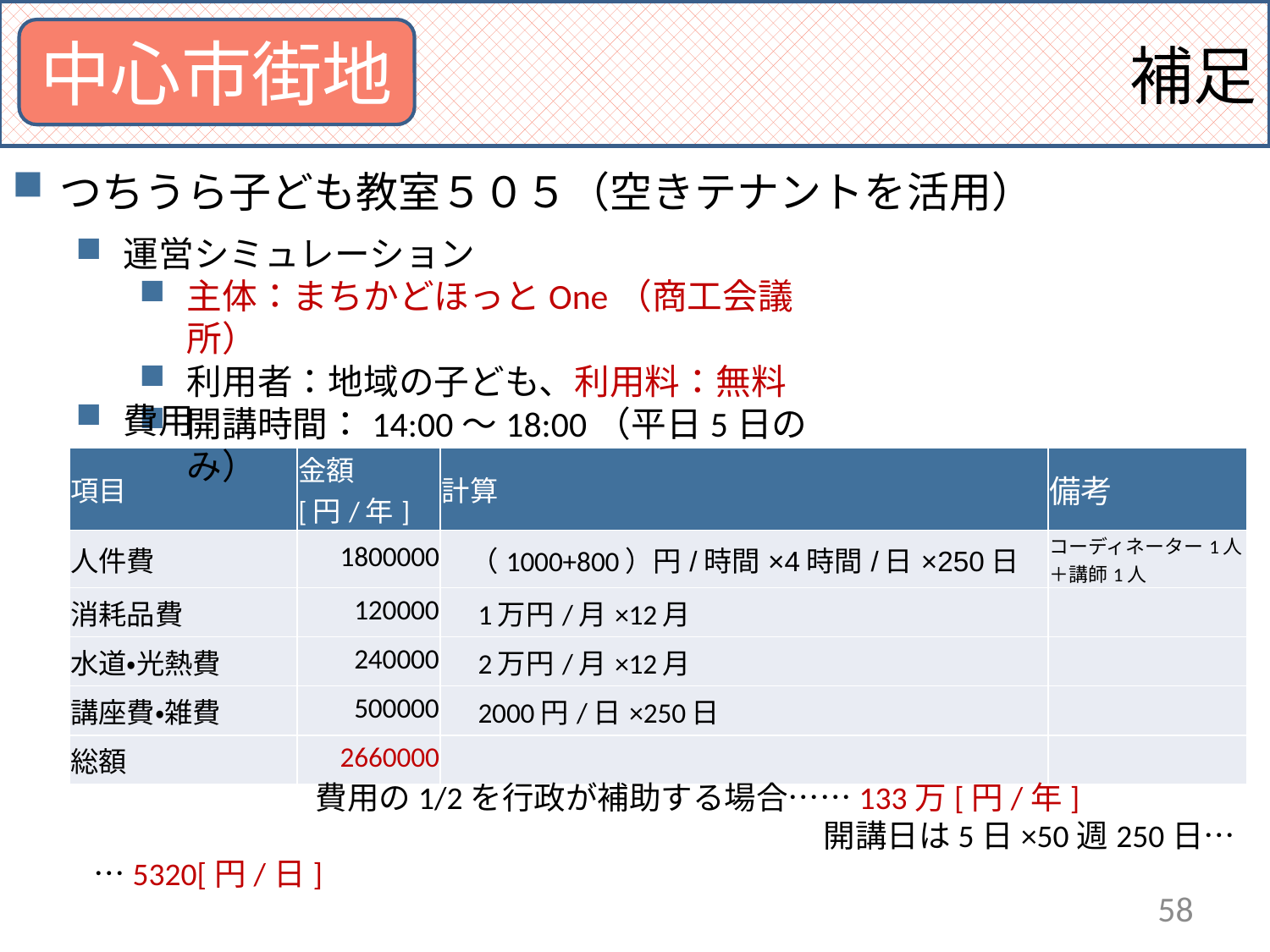

補足
中心市街地
つちうら子ども教室５０５（空きテナントを活用）
運営シミュレーション
主体：まちかどほっとOne（商工会議所）
利用者：地域の子ども、利用料：無料
開講時間：14:00～18:00（平日5日のみ）

費用
| 項目 | 金額 [円/年] | 計算 | 備考 |
| --- | --- | --- | --- |
| 人件費 | 1800000 | （1000+800）円/時間×4時間/日×250日 | コーディネーター1人 ＋講師1人 |
| 消耗品費 | 120000 | 1万円/月×12月 |  |
| 水道・光熱費 | 240000 | 2万円/月×12月 |  |
| 講座費・雑費 | 500000 | 2000円/日×250日 |  |
| 総額 | 2660000 |  |  |
　　　　　　　費用の1/2を行政が補助する場合……133万[円/年]　　　　　　　　　　　　　　　　　　　		　　　開講日は5日×50週250日……5320[円/日]
58